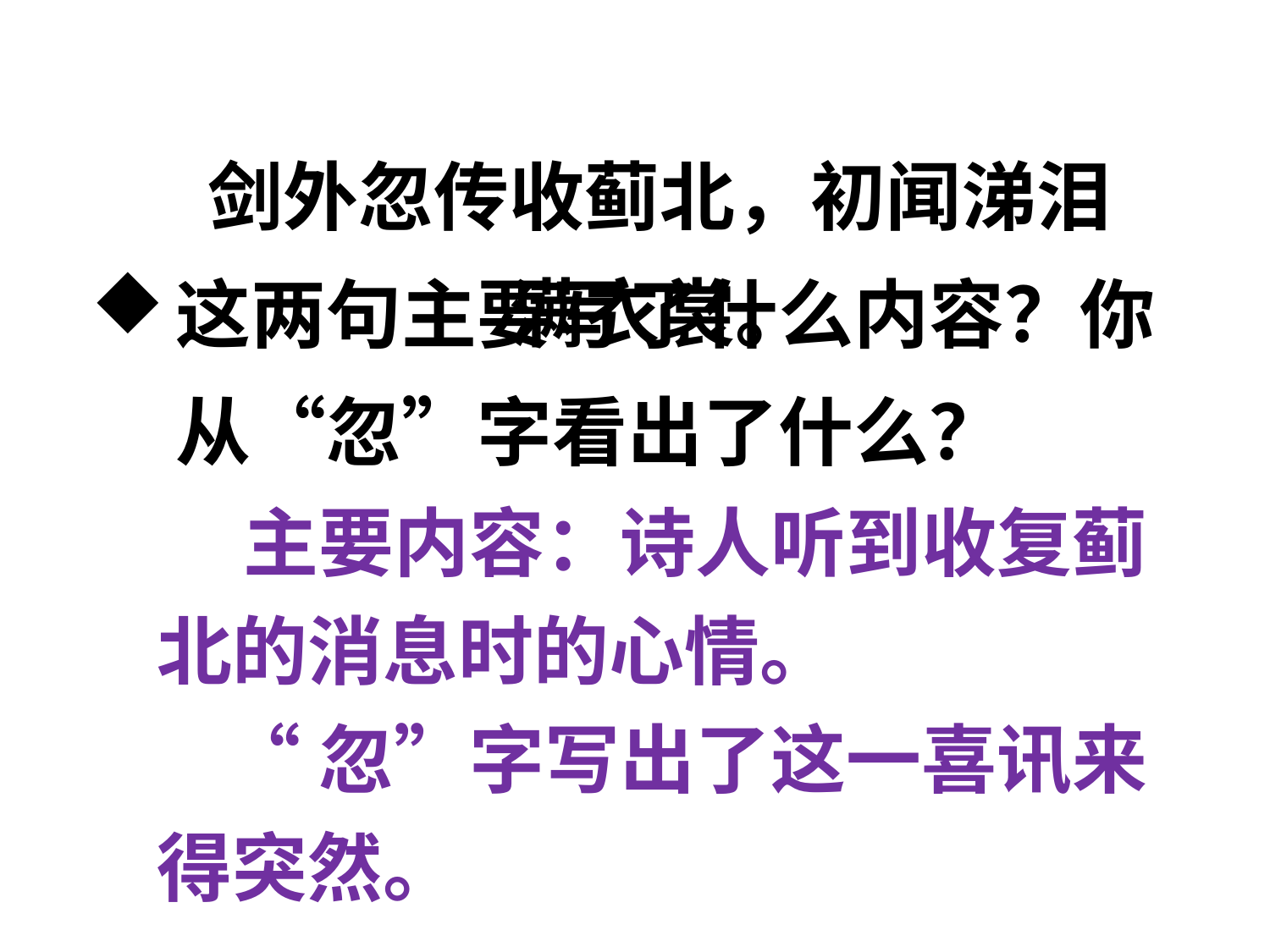

剑外忽传收蓟北，初闻涕泪满衣裳。
这两句主要写了什么内容？你从“忽”字看出了什么？
    主要内容：诗人听到收复蓟北的消息时的心情。
    “忽”字写出了这一喜讯来得突然。